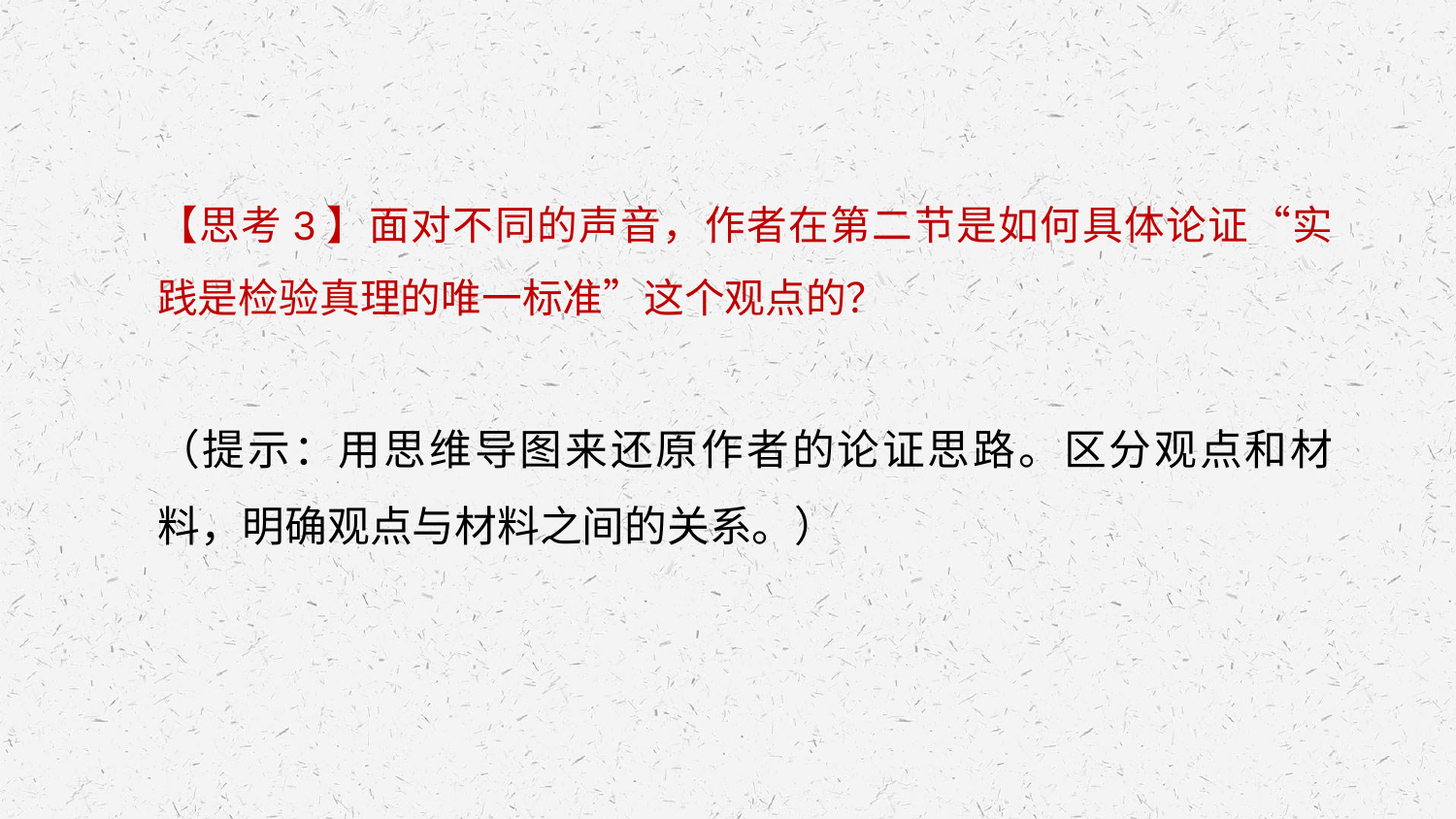

【思考3】面对不同的声音，作者在第二节是如何具体论证“实践是检验真理的唯一标准”这个观点的？

（提示：用思维导图来还原作者的论证思路。区分观点和材料，明确观点与材料之间的关系。）